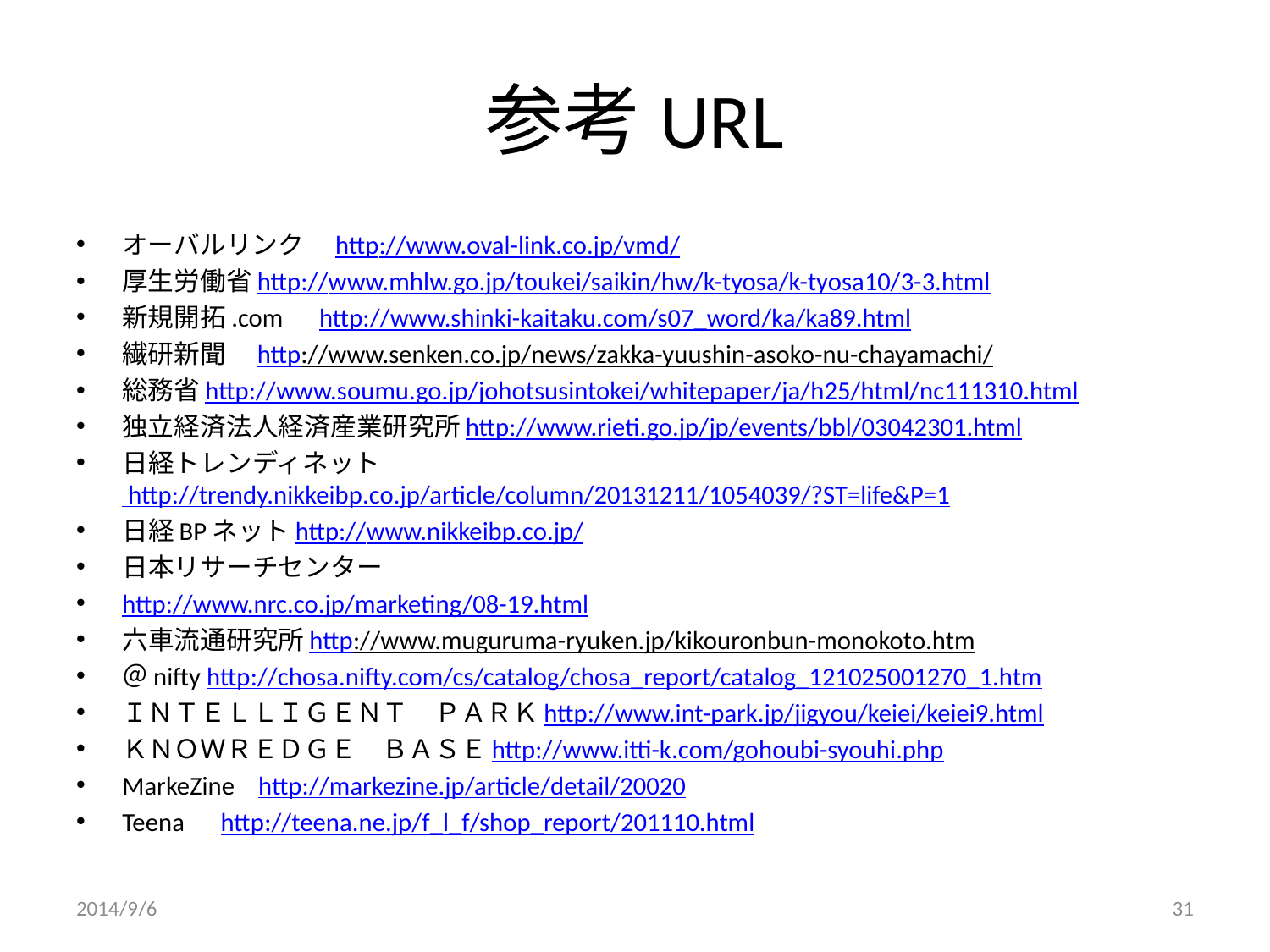

# 参考URL
オーバルリンク　http://www.oval-link.co.jp/vmd/
厚生労働省http://www.mhlw.go.jp/toukei/saikin/hw/k-tyosa/k-tyosa10/3-3.html
新規開拓.com　http://www.shinki-kaitaku.com/s07_word/ka/ka89.html
繊研新聞　http://www.senken.co.jp/news/zakka-yuushin-asoko-nu-chayamachi/
総務省http://www.soumu.go.jp/johotsusintokei/whitepaper/ja/h25/html/nc111310.html
独立経済法人経済産業研究所http://www.rieti.go.jp/jp/events/bbl/03042301.html
日経トレンディネット http://trendy.nikkeibp.co.jp/article/column/20131211/1054039/?ST=life&P=1
日経BPネットhttp://www.nikkeibp.co.jp/
日本リサーチセンター
http://www.nrc.co.jp/marketing/08-19.html
六車流通研究所http://www.muguruma-ryuken.jp/kikouronbun-monokoto.htm
＠nifty http://chosa.nifty.com/cs/catalog/chosa_report/catalog_121025001270_1.htm
ＩＮＴＥＬＬＩＧＥＮＴ　ＰＡＲＫhttp://www.int-park.jp/jigyou/keiei/keiei9.html
ＫＮＯＷＲＥＤＧＥ　ＢＡＳＥhttp://www.itti-k.com/gohoubi-syouhi.php
MarkeZine    http://markezine.jp/article/detail/20020
Teena　http://teena.ne.jp/f_l_f/shop_report/201110.html

2014/9/6
31